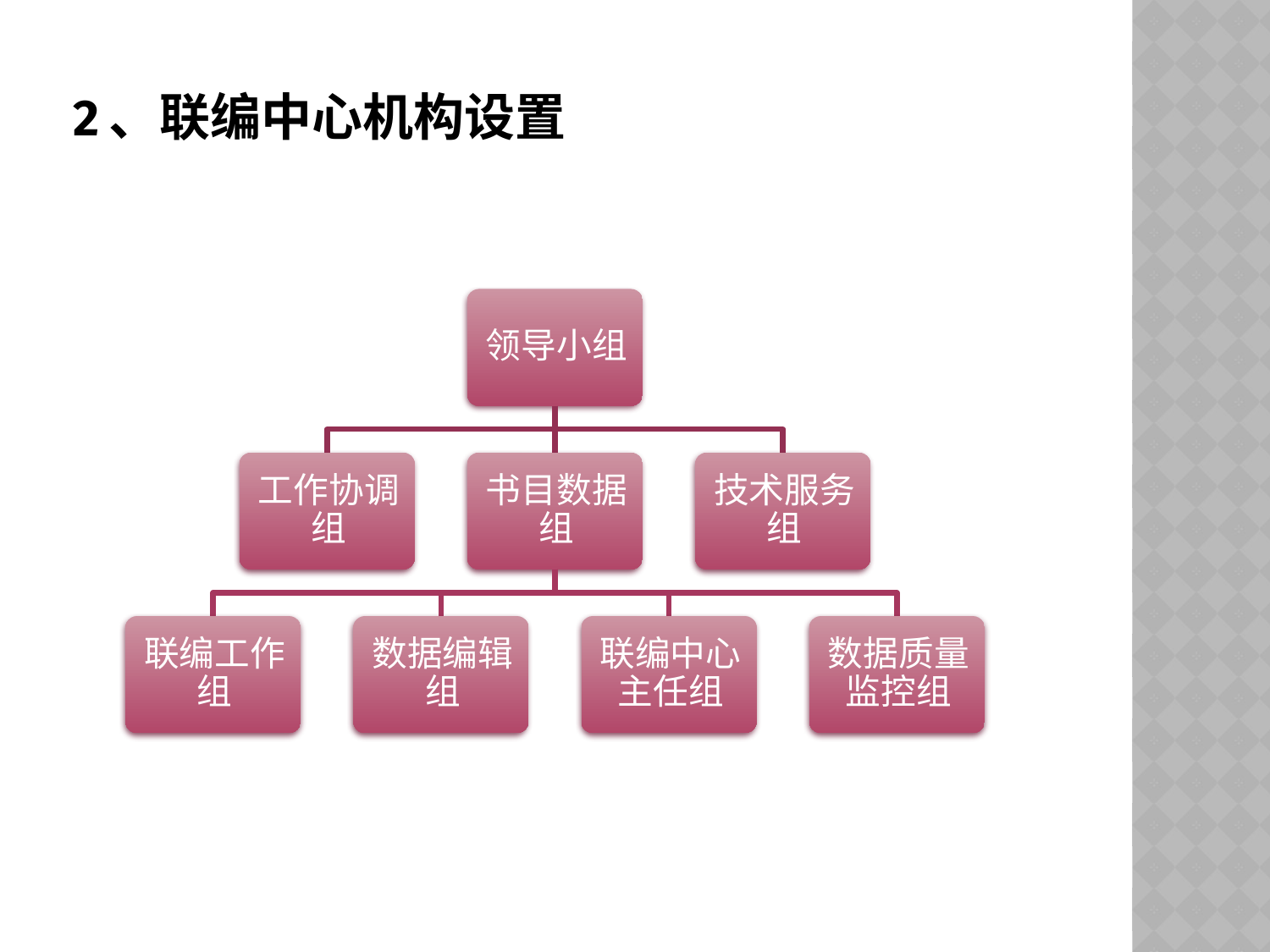

# 2、联编中心机构设置

领导小组
工作协调组
书目数据组
联编工作组
数据编辑组
联编中心主任组
数据质量监控组
技术服务组